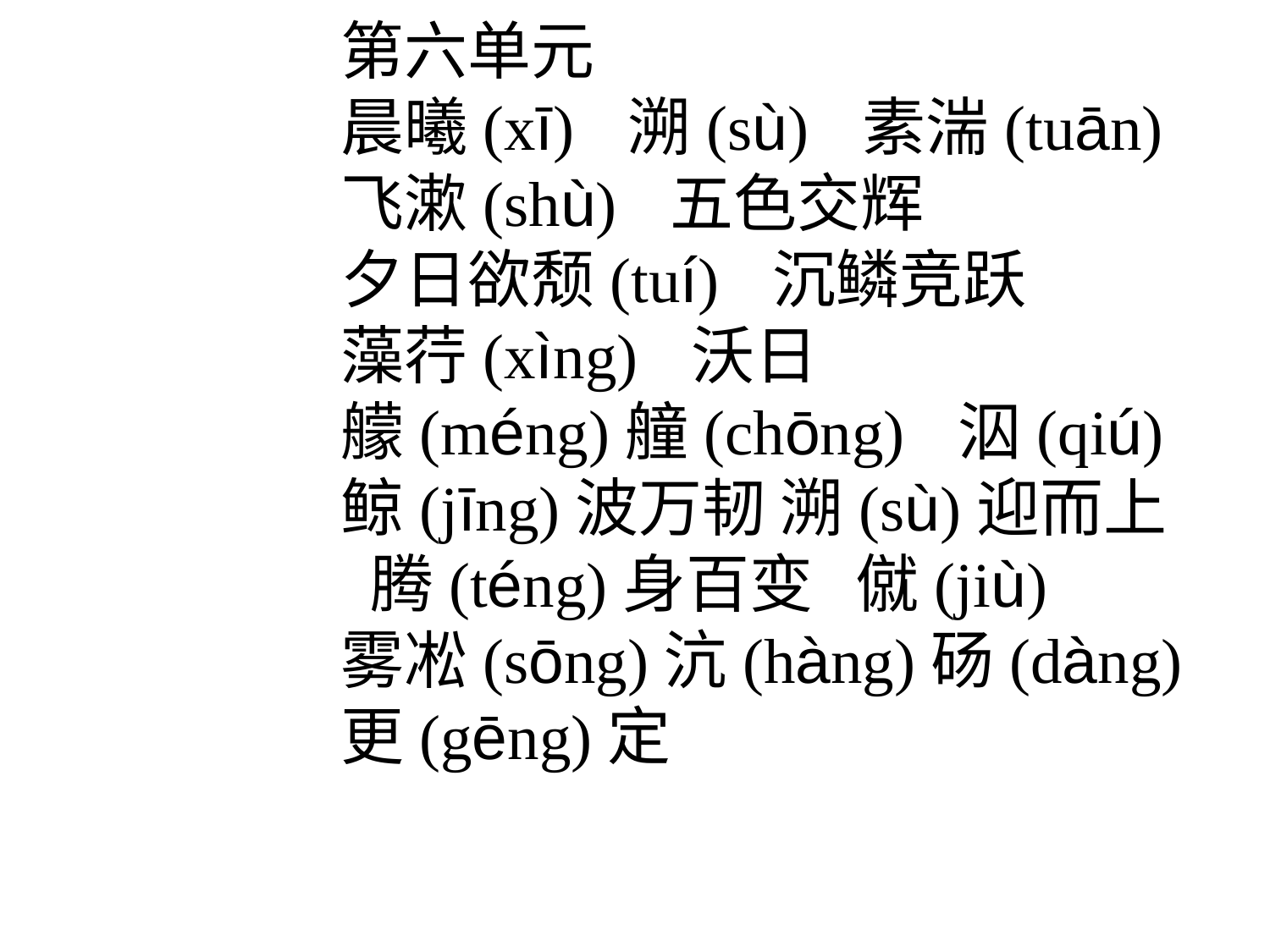

第六单元
晨曦(xī) 溯(sù) 素湍(tuān)
飞漱(shù) 五色交辉
夕日欲颓(tuí) 沉鳞竞跃
藻荇(xìng) 沃日
艨(méng)艟(chōng) 泅(qiú)
鲸(jīng)波万韧 溯(sù)迎而上
 腾(téng)身百变   僦(jiù)
雾凇(sōng)沆(hàng)砀(dàng)
更(gēng)定